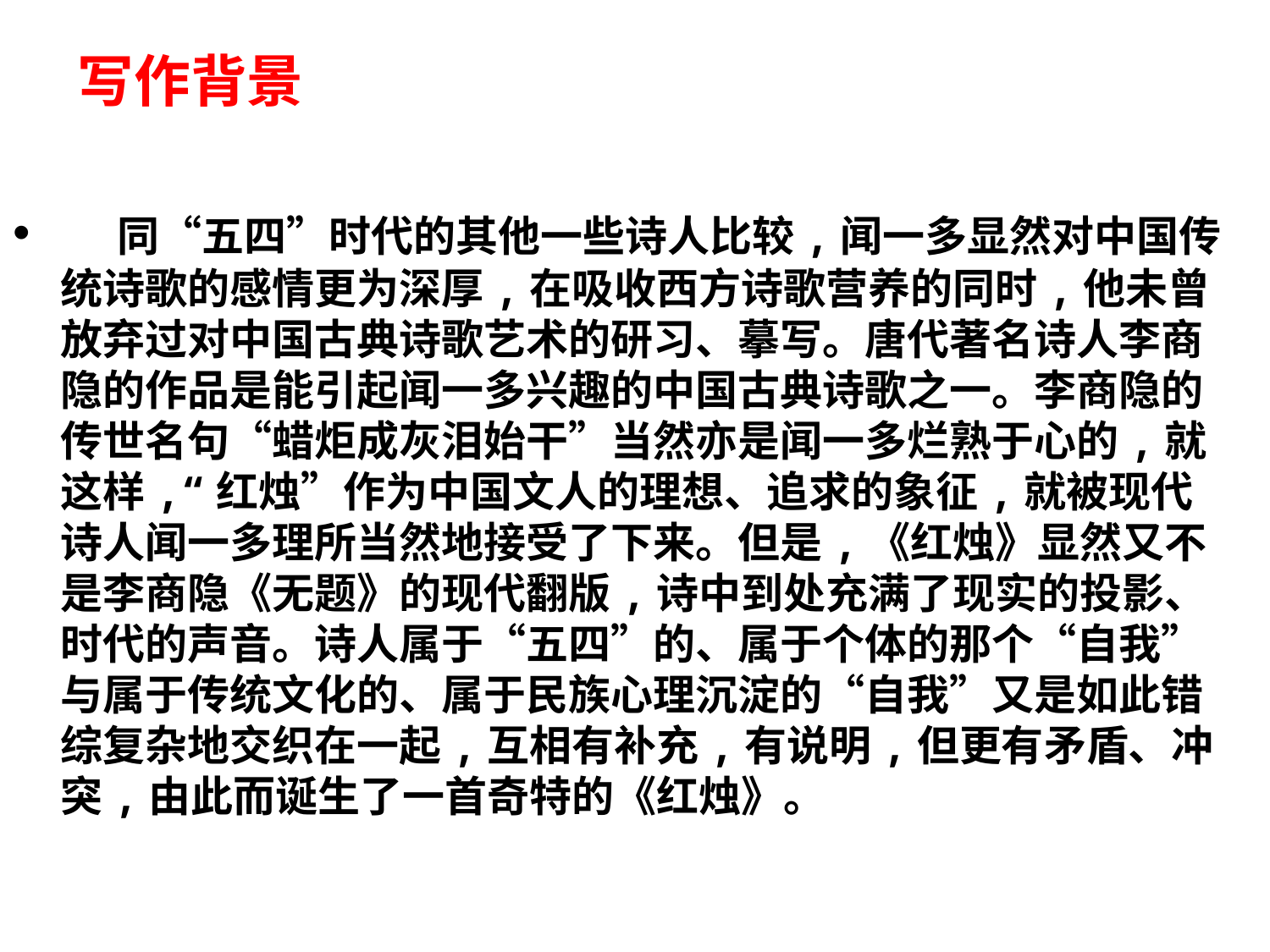

# 写作背景
    同“五四”时代的其他一些诗人比较,闻一多显然对中国传统诗歌的感情更为深厚,在吸收西方诗歌营养的同时,他未曾放弃过对中国古典诗歌艺术的研习、摹写。唐代著名诗人李商隐的作品是能引起闻一多兴趣的中国古典诗歌之一。李商隐的传世名句“蜡炬成灰泪始干”当然亦是闻一多烂熟于心的,就这样,“红烛”作为中国文人的理想、追求的象征,就被现代诗人闻一多理所当然地接受了下来。但是,《红烛》显然又不是李商隐《无题》的现代翻版,诗中到处充满了现实的投影、时代的声音。诗人属于“五四”的、属于个体的那个“自我”与属于传统文化的、属于民族心理沉淀的“自我”又是如此错综复杂地交织在一起,互相有补充,有说明,但更有矛盾、冲突,由此而诞生了一首奇特的《红烛》。